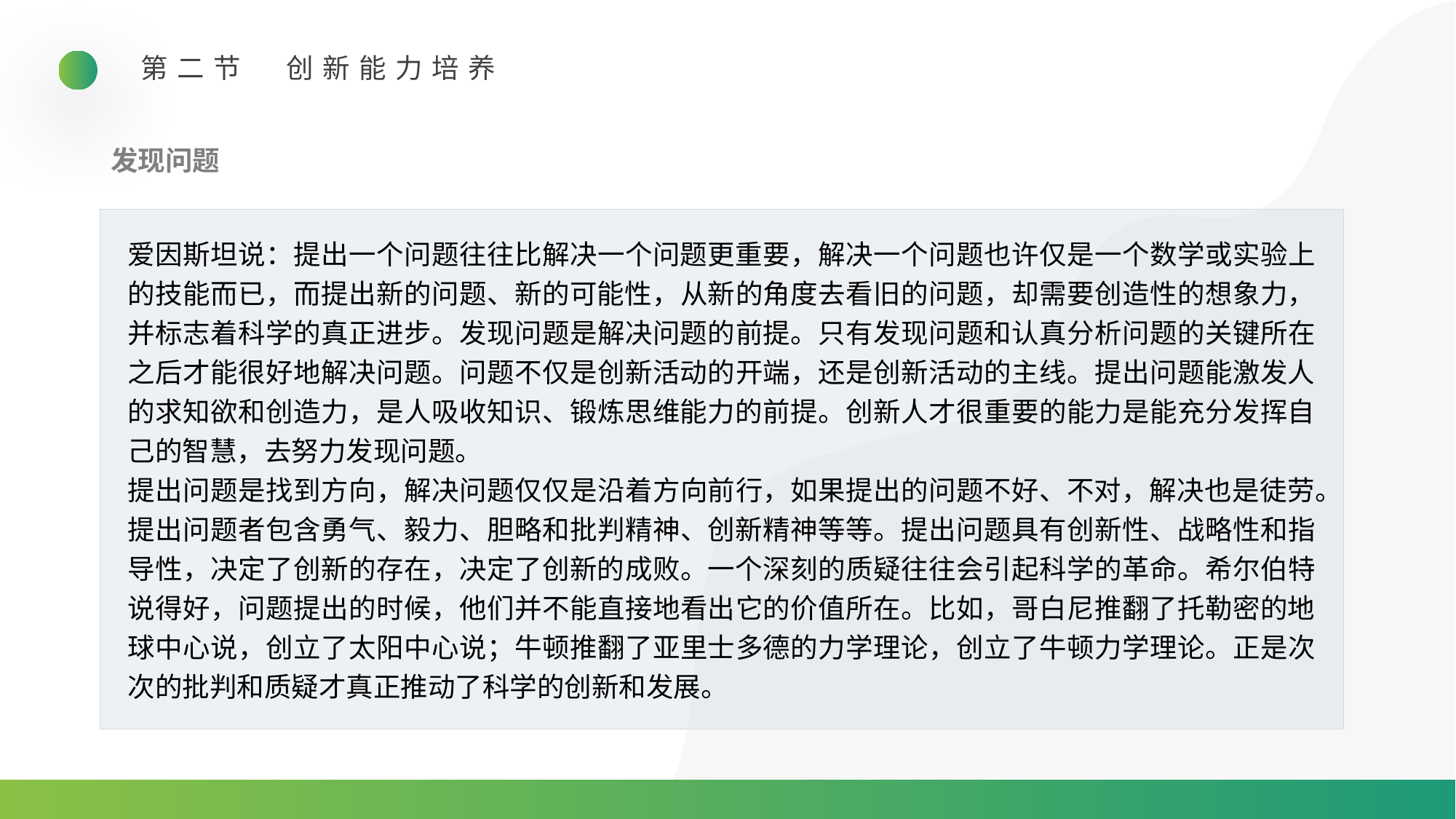

第二节　创新能力培养
发现问题

爱因斯坦说：提出一个问题往往比解决一个问题更重要，解决一个问题也许仅是一个数学或实验上的技能而已，而提出新的问题、新的可能性，从新的角度去看旧的问题，却需要创造性的想象力，并标志着科学的真正进步。发现问题是解决问题的前提。只有发现问题和认真分析问题的关键所在之后才能很好地解决问题。问题不仅是创新活动的开端，还是创新活动的主线。提出问题能激发人的求知欲和创造力，是人吸收知识、锻炼思维能力的前提。创新人才很重要的能力是能充分发挥自己的智慧，去努力发现问题。
提出问题是找到方向，解决问题仅仅是沿着方向前行，如果提出的问题不好、不对，解决也是徒劳。提出问题者包含勇气、毅力、胆略和批判精神、创新精神等等。提出问题具有创新性、战略性和指导性，决定了创新的存在，决定了创新的成败。一个深刻的质疑往往会引起科学的革命。希尔伯特说得好，问题提出的时候，他们并不能直接地看出它的价值所在。比如，哥白尼推翻了托勒密的地球中心说，创立了太阳中心说；牛顿推翻了亚里士多德的力学理论，创立了牛顿力学理论。正是次次的批判和质疑才真正推动了科学的创新和发展。